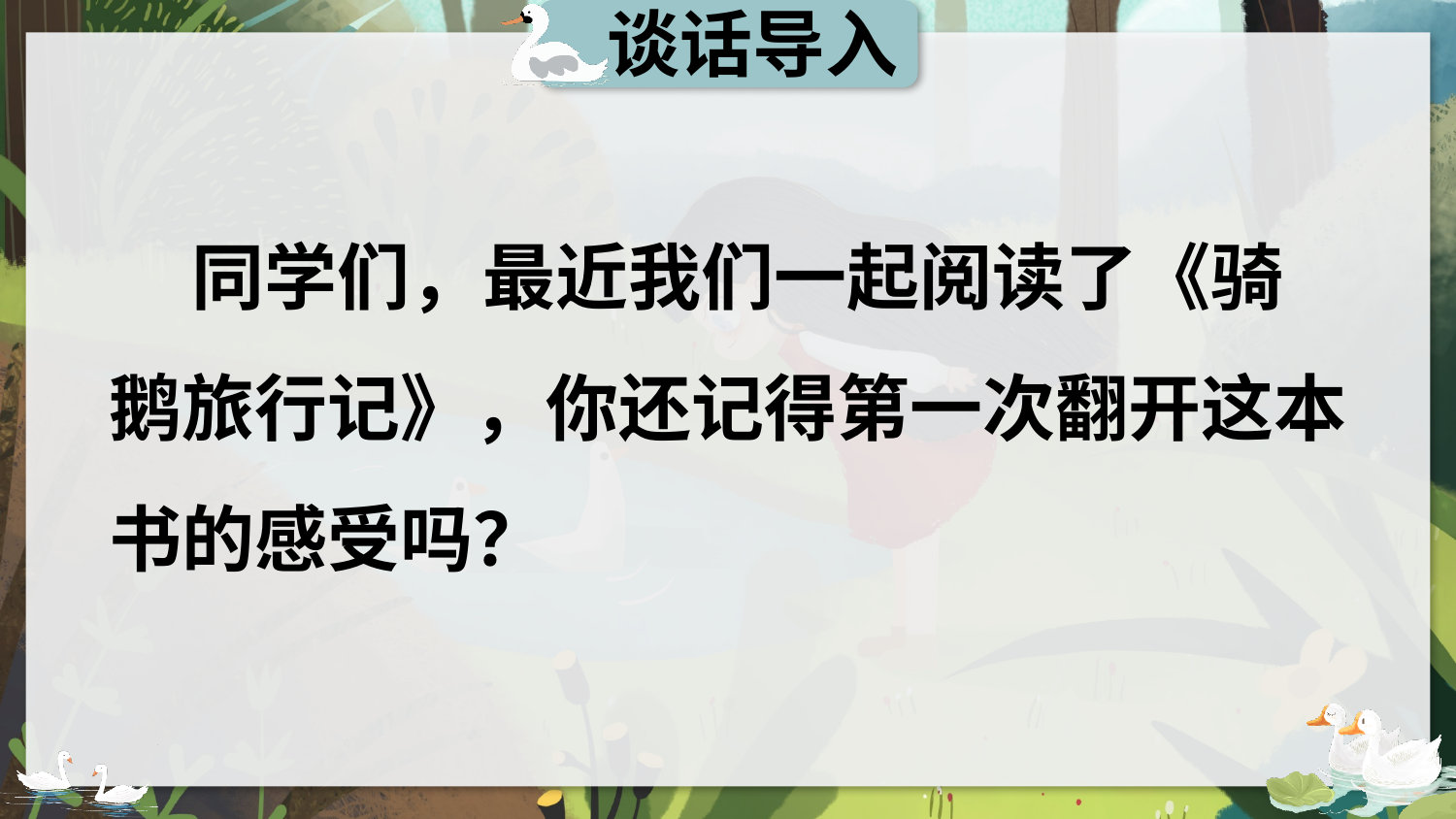

谈话导入
    同学们，最近我们一起阅读了《骑鹅旅行记》，你还记得第一次翻开这本书的感受吗？